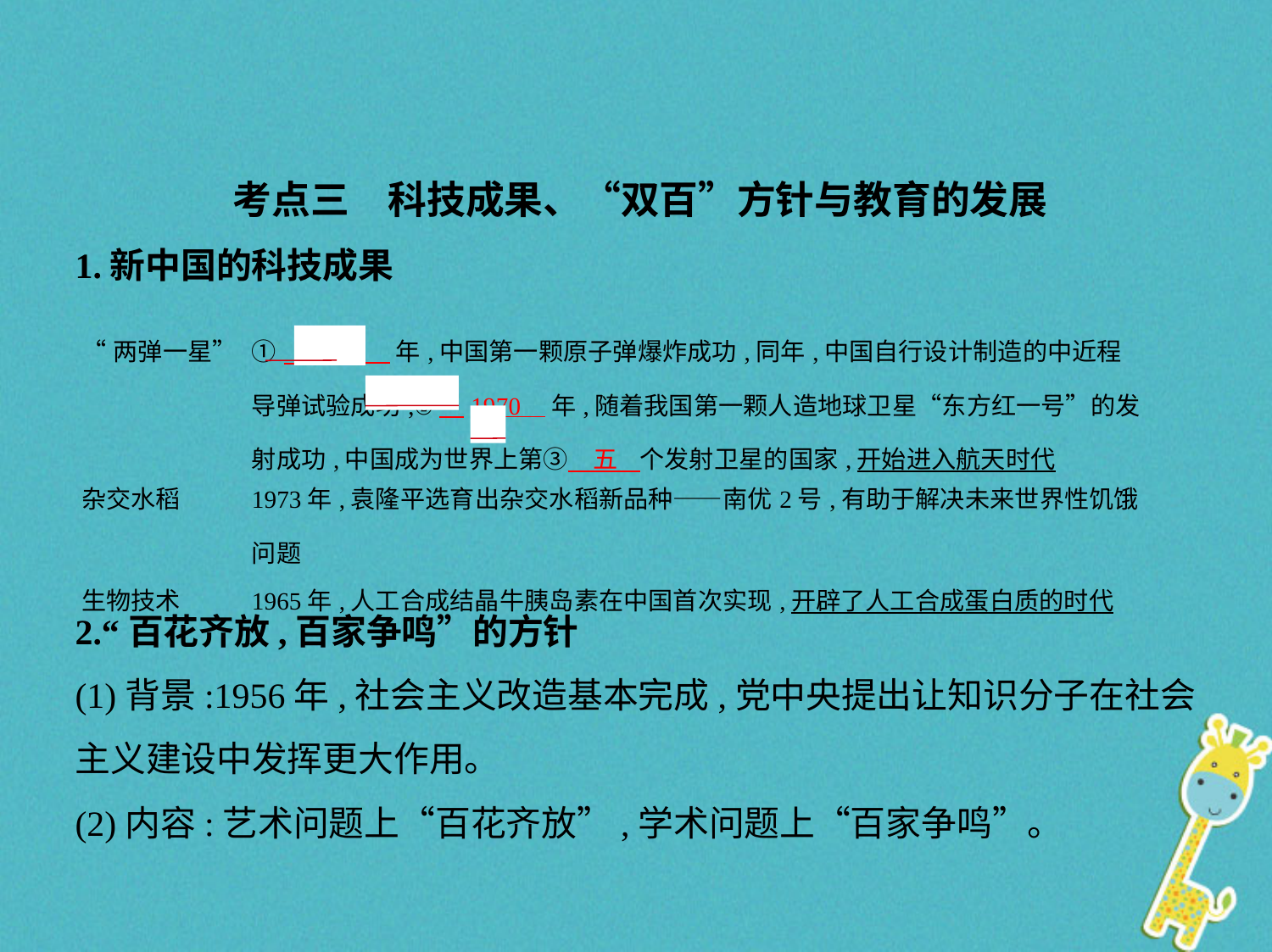

考点三　科技成果、“双百”方针与教育的发展
1.新中国的科技成果
| “两弹一星” | ①　1964    年,中国第一颗原子弹爆炸成功,同年,中国自行设计制造的中近程导弹试验成功;②　1970    年,随着我国第一颗人造地球卫星“东方红一号”的发射成功,中国成为世界上第③　五    个发射卫星的国家,开始进入航天时代 |
| --- | --- |
| 杂交水稻 | 1973年,袁隆平选育出杂交水稻新品种——南优2号,有助于解决未来世界性饥饿问题 |
| 生物技术 | 1965年,人工合成结晶牛胰岛素在中国首次实现,开辟了人工合成蛋白质的时代 |

2.“百花齐放,百家争鸣”的方针
(1)背景:1956年,社会主义改造基本完成,党中央提出让知识分子在社会
主义建设中发挥更大作用。
(2)内容:艺术问题上“百花齐放”,学术问题上“百家争鸣”。